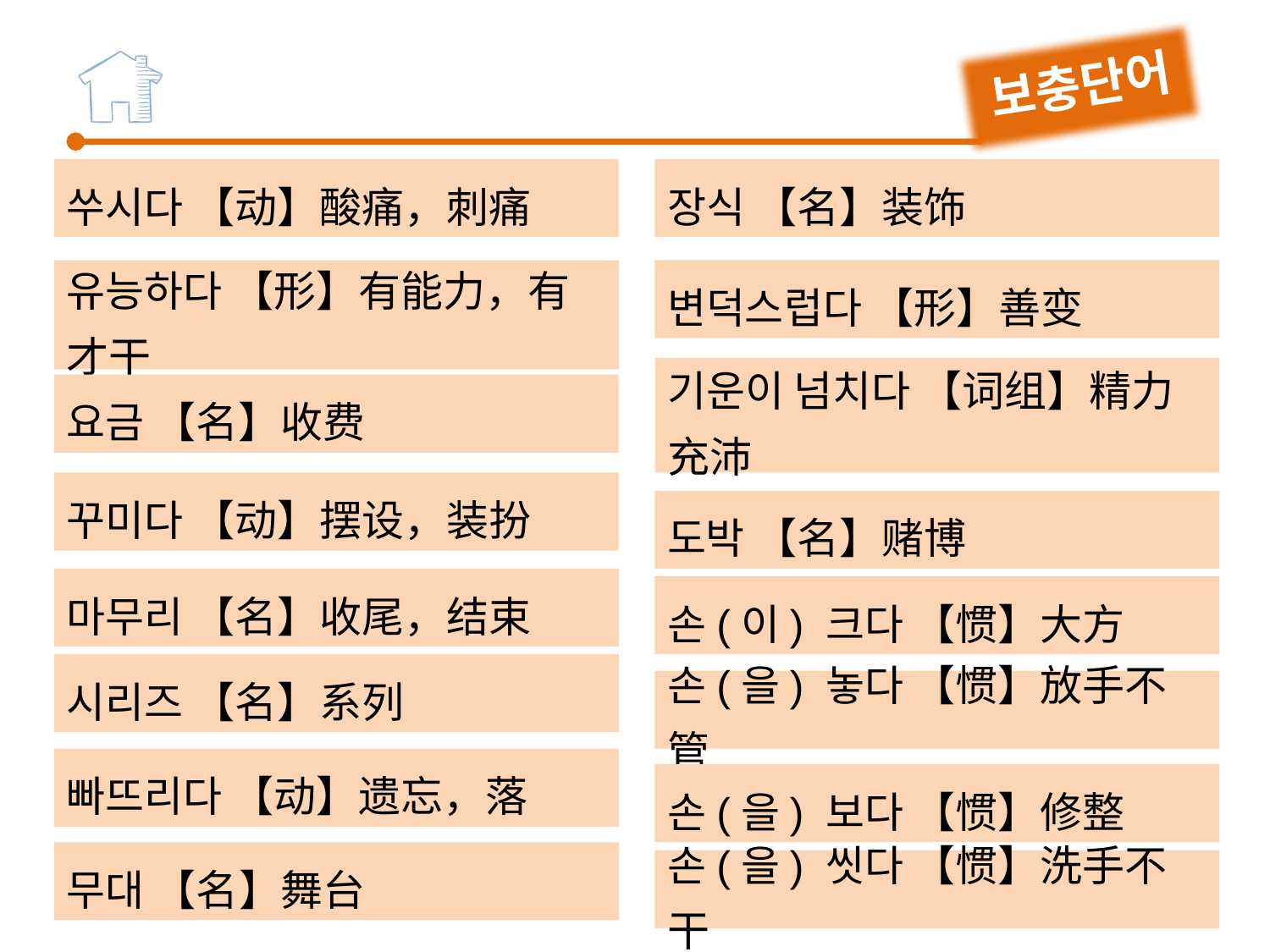

보충단어

쑤시다 【动】酸痛，刺痛
장식 【名】装饰
변덕스럽다 【形】善变
유능하다 【形】有能力，有才干
기운이 넘치다 【词组】精力充沛
요금 【名】收费
꾸미다 【动】摆设，装扮
도박 【名】赌博
마무리 【名】收尾，结束
손(이) 크다 【惯】大方
시리즈 【名】系列
손(을) 놓다 【惯】放手不管
빠뜨리다 【动】遗忘，落
손(을) 보다 【惯】修整
무대 【名】舞台
손(을) 씻다 【惯】洗手不干